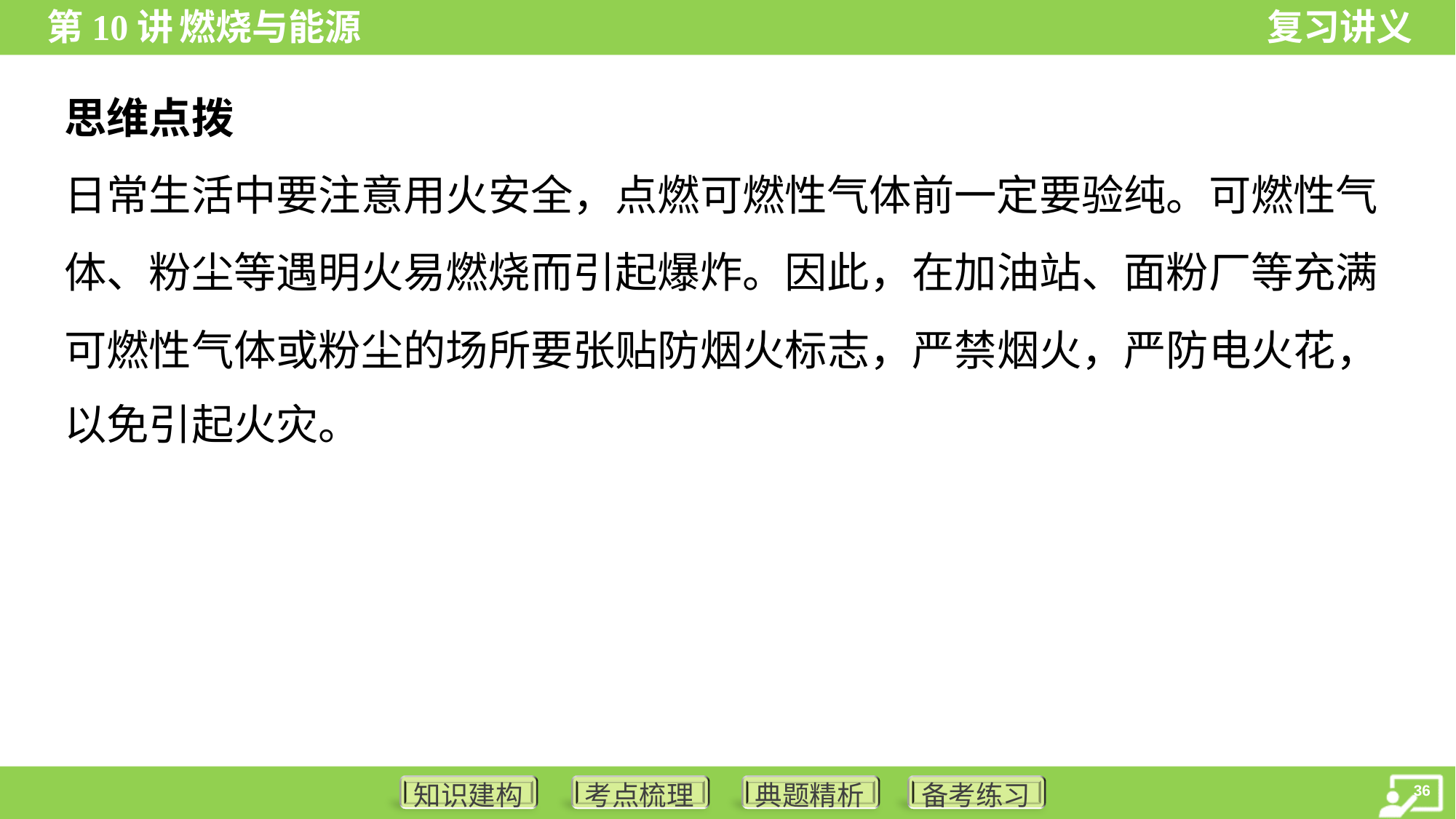

思维点拨
日常生活中要注意用火安全，点燃可燃性气体前一定要验纯。可燃性气
体、粉尘等遇明火易燃烧而引起爆炸。因此，在加油站、面粉厂等充满
可燃性气体或粉尘的场所要张贴防烟火标志，严禁烟火，严防电火花，
以免引起火灾。